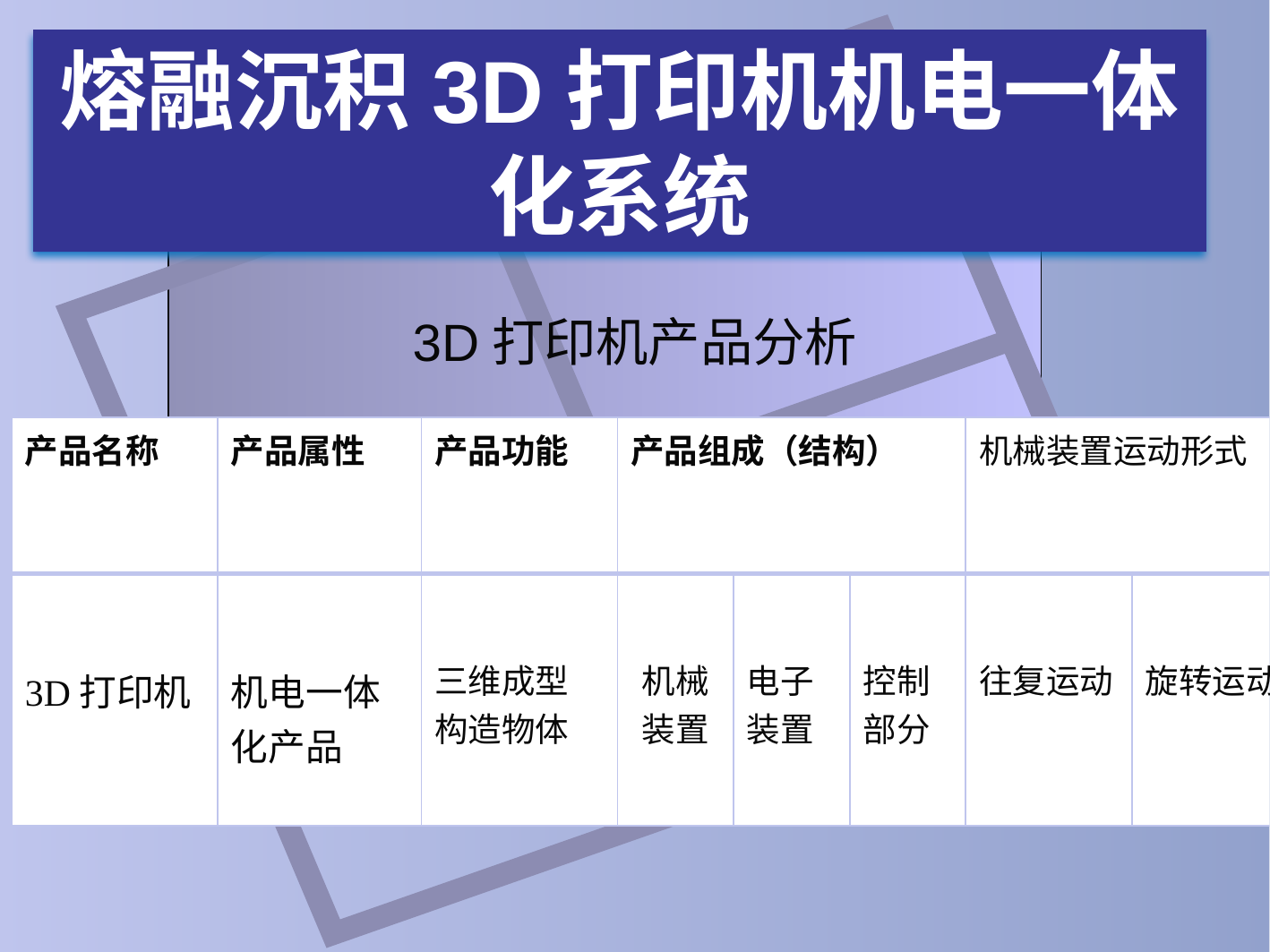

# 熔融沉积3D打印机机电一体化系统
3D打印机产品分析
| 产品名称 | 产品属性 | 产品功能 | 产品组成（结构） |  |  | 机械装置运动形式 |  |
| --- | --- | --- | --- | --- | --- | --- | --- |
| 3D打印机 | 机电一体化产品 | 三维成型 构造物体 | 机械装置 | 电子装置 | 控制部分 | 往复运动 | 旋转运动 |